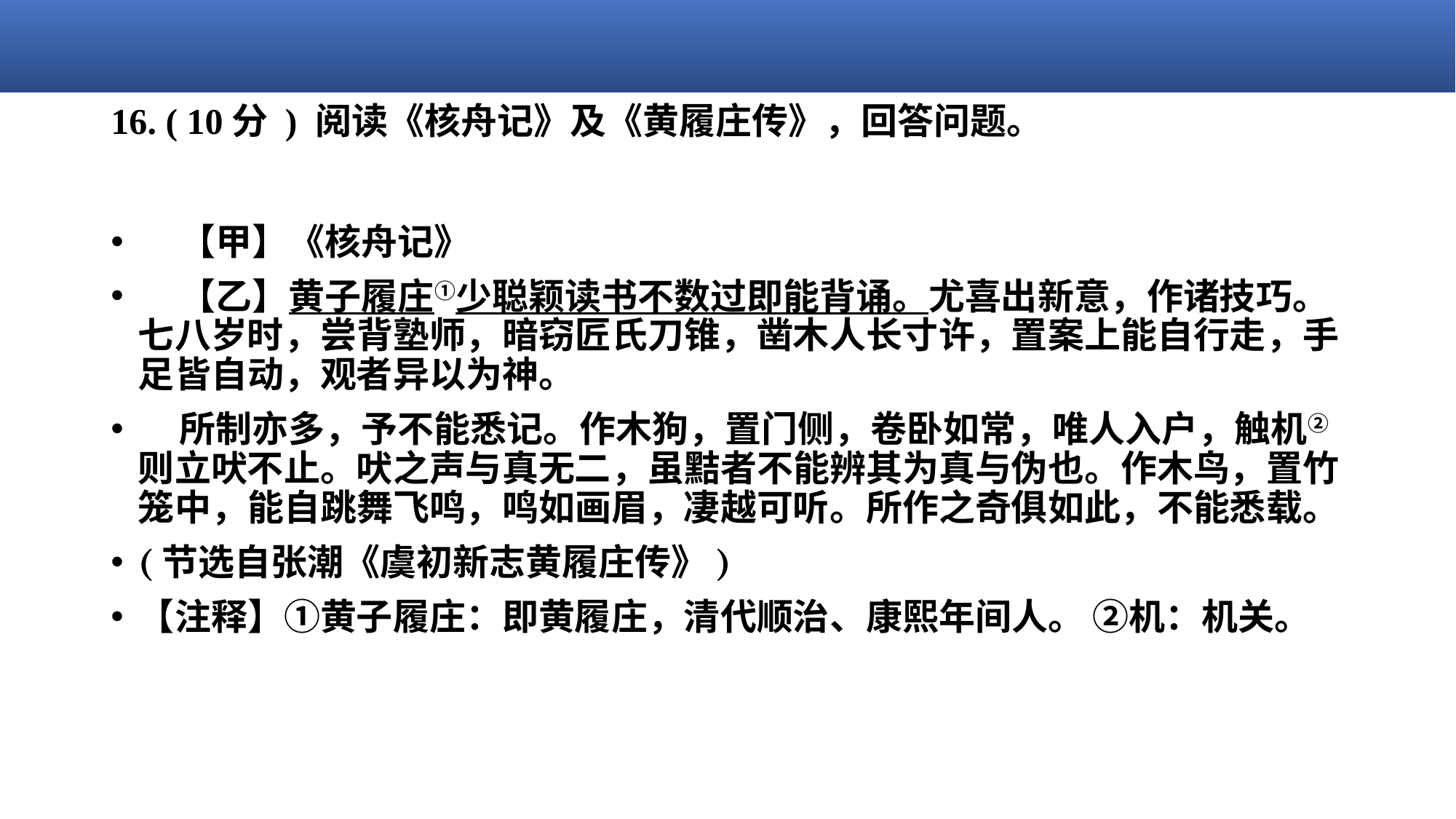

# 16. ( 10分 ) 阅读《核舟记》及《黄履庄传》，回答问题。
    【甲】《核舟记》
    【乙】黄子履庄①少聪颖读书不数过即能背诵。尤喜出新意，作诸技巧。七八岁时，尝背塾师，暗窃匠氏刀锥，凿木人长寸许，置案上能自行走，手足皆自动，观者异以为神。
    所制亦多，予不能悉记。作木狗，置门侧，卷卧如常，唯人入户，触机②则立吠不止。吠之声与真无二，虽黠者不能辨其为真与伪也。作木鸟，置竹笼中，能自跳舞飞鸣，鸣如画眉，凄越可听。所作之奇俱如此，不能悉载。
(节选自张潮《虞初新志黄履庄传》)
【注释】①黄子履庄：即黄履庄，清代顺治、康熙年间人。 ②机：机关。